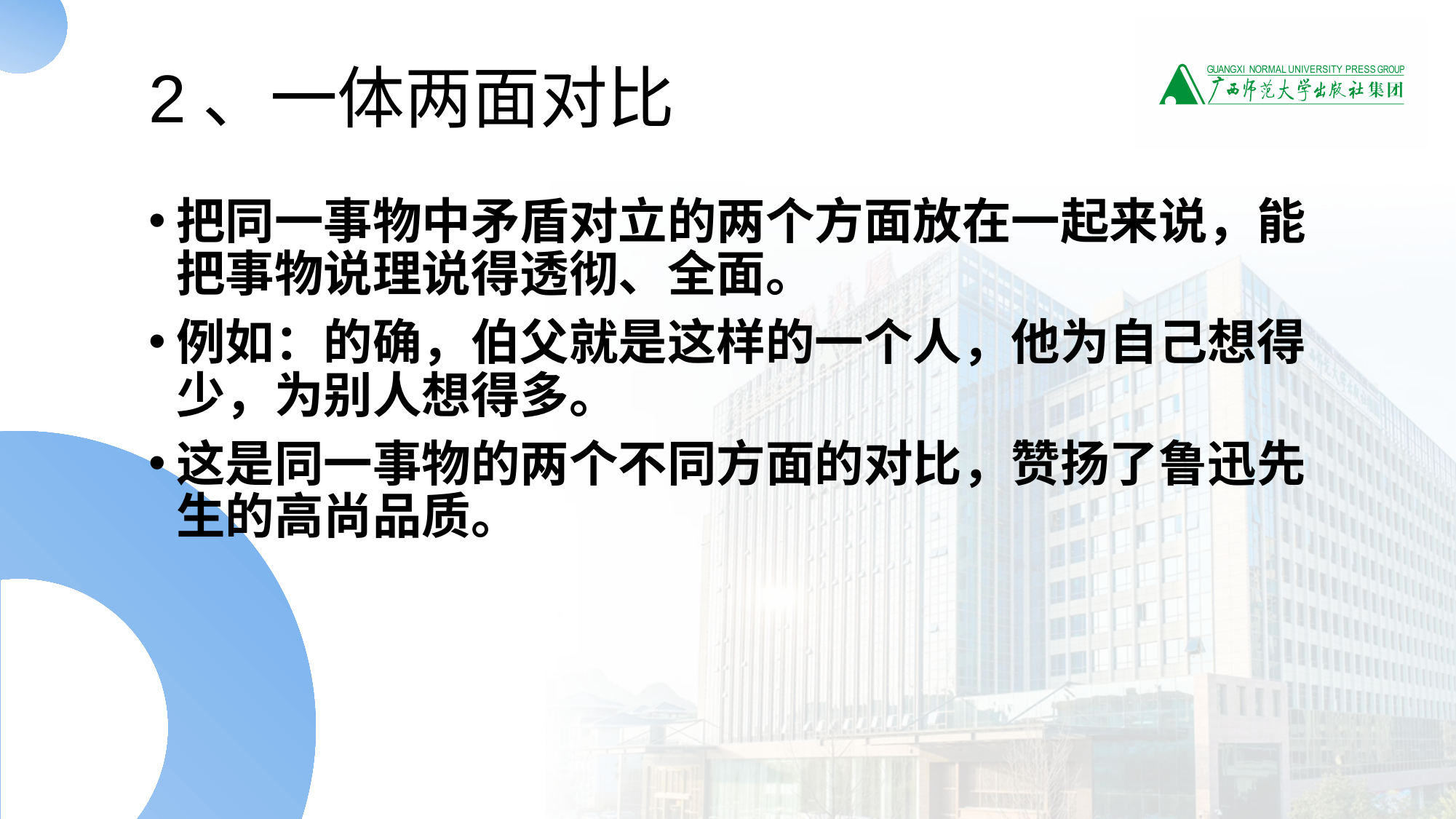

# 2、一体两面对比
把同一事物中矛盾对立的两个方面放在一起来说，能把事物说理说得透彻、全面。
例如：的确，伯父就是这样的一个人，他为自己想得少，为别人想得多。
这是同一事物的两个不同方面的对比，赞扬了鲁迅先生的高尚品质。